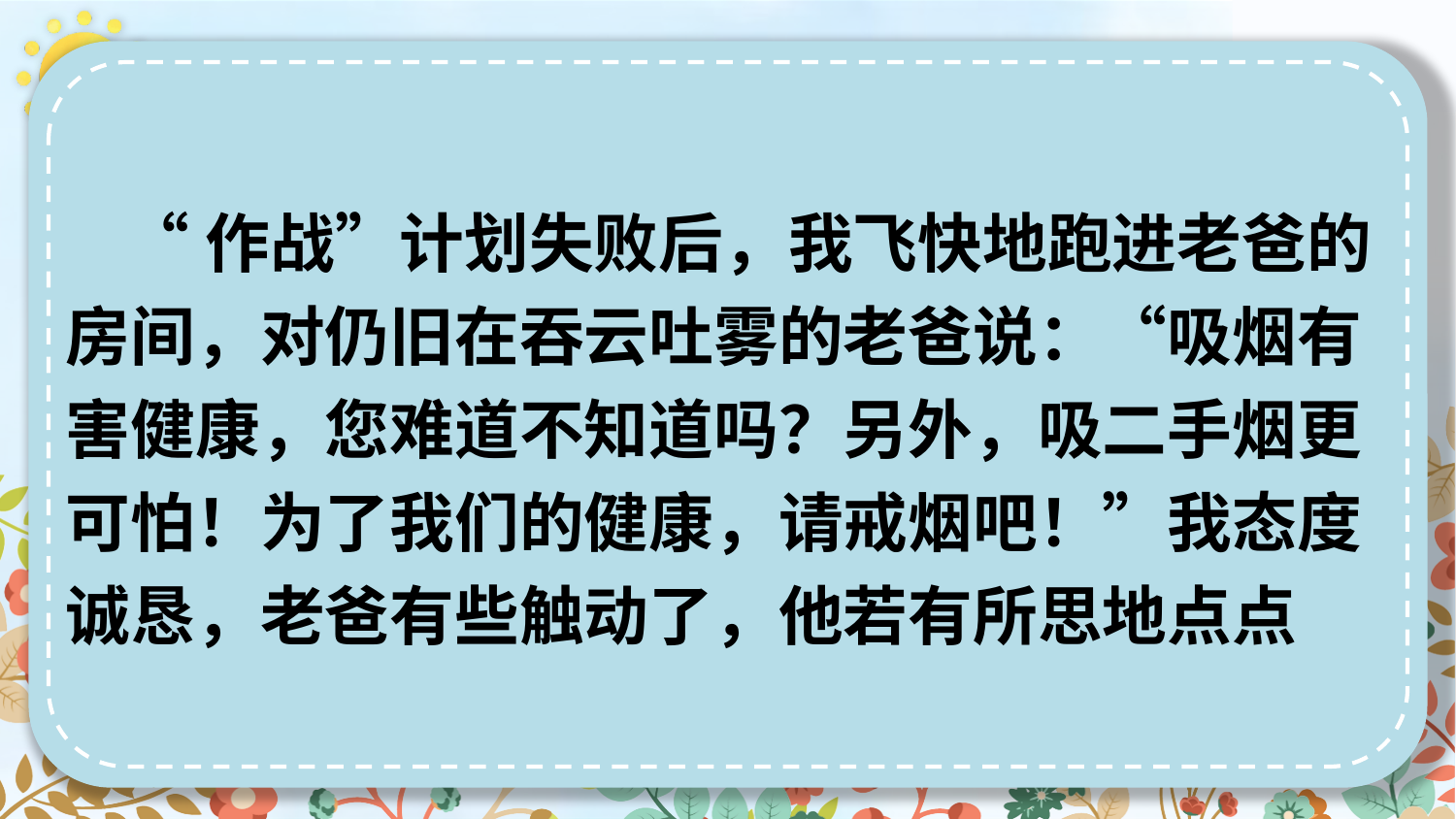

“作战”计划失败后，我飞快地跑进老爸的房间，对仍旧在吞云吐雾的老爸说：“吸烟有害健康，您难道不知道吗？另外，吸二手烟更可怕！为了我们的健康，请戒烟吧！”我态度诚恳，老爸有些触动了，他若有所思地点点